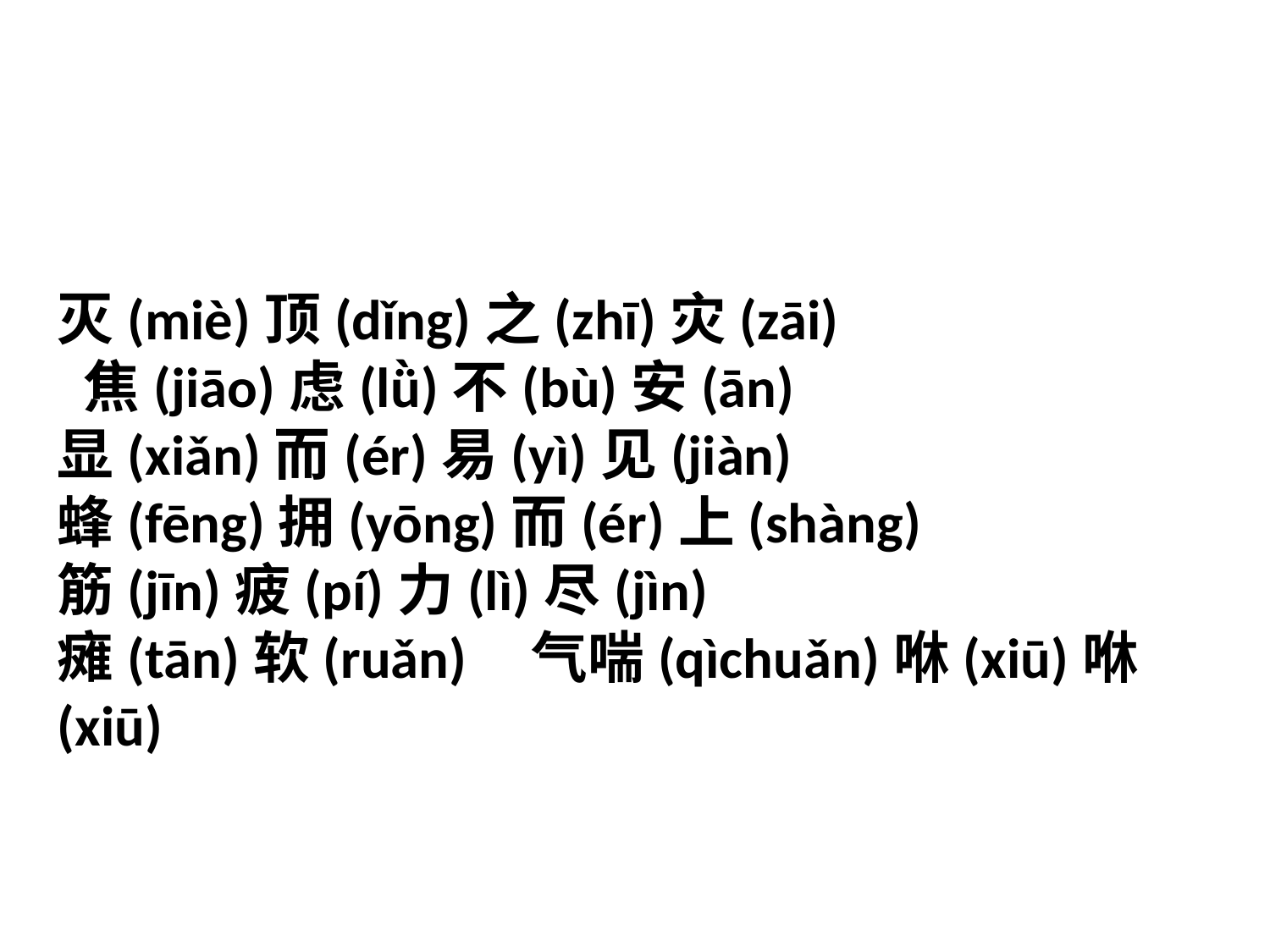

灭(miè)顶(dǐng)之(zhī)灾(zāi)
 焦(jiāo)虑(lǜ)不(bù)安(ān)
显(xiǎn)而(ér)易(yì)见(jiàn)
蜂(fēng)拥(yōng)而(ér)上(shàng)
筋(jīn)疲(pí)力(lì)尽(jìn)
瘫(tān)软(ruǎn)    气喘(qìchuǎn)咻(xiū)咻(xiū)